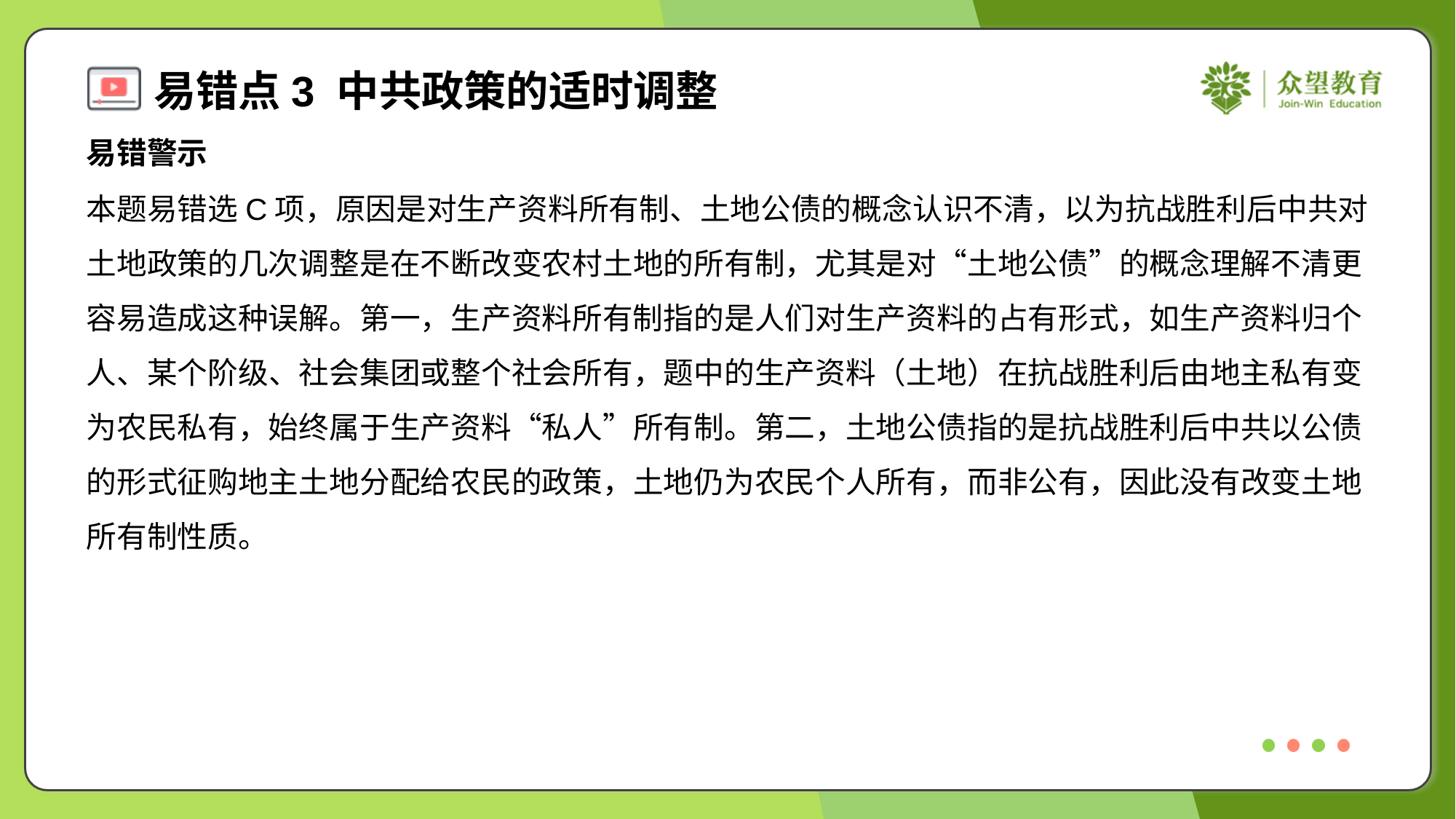

易错警示
本题易错选C项，原因是对生产资料所有制、土地公债的概念认识不清，以为抗战胜利后中共对
土地政策的几次调整是在不断改变农村土地的所有制，尤其是对“土地公债”的概念理解不清更
容易造成这种误解。第一，生产资料所有制指的是人们对生产资料的占有形式，如生产资料归个
人、某个阶级、社会集团或整个社会所有，题中的生产资料（土地）在抗战胜利后由地主私有变
为农民私有，始终属于生产资料“私人”所有制。第二，土地公债指的是抗战胜利后中共以公债
的形式征购地主土地分配给农民的政策，土地仍为农民个人所有，而非公有，因此没有改变土地
所有制性质。